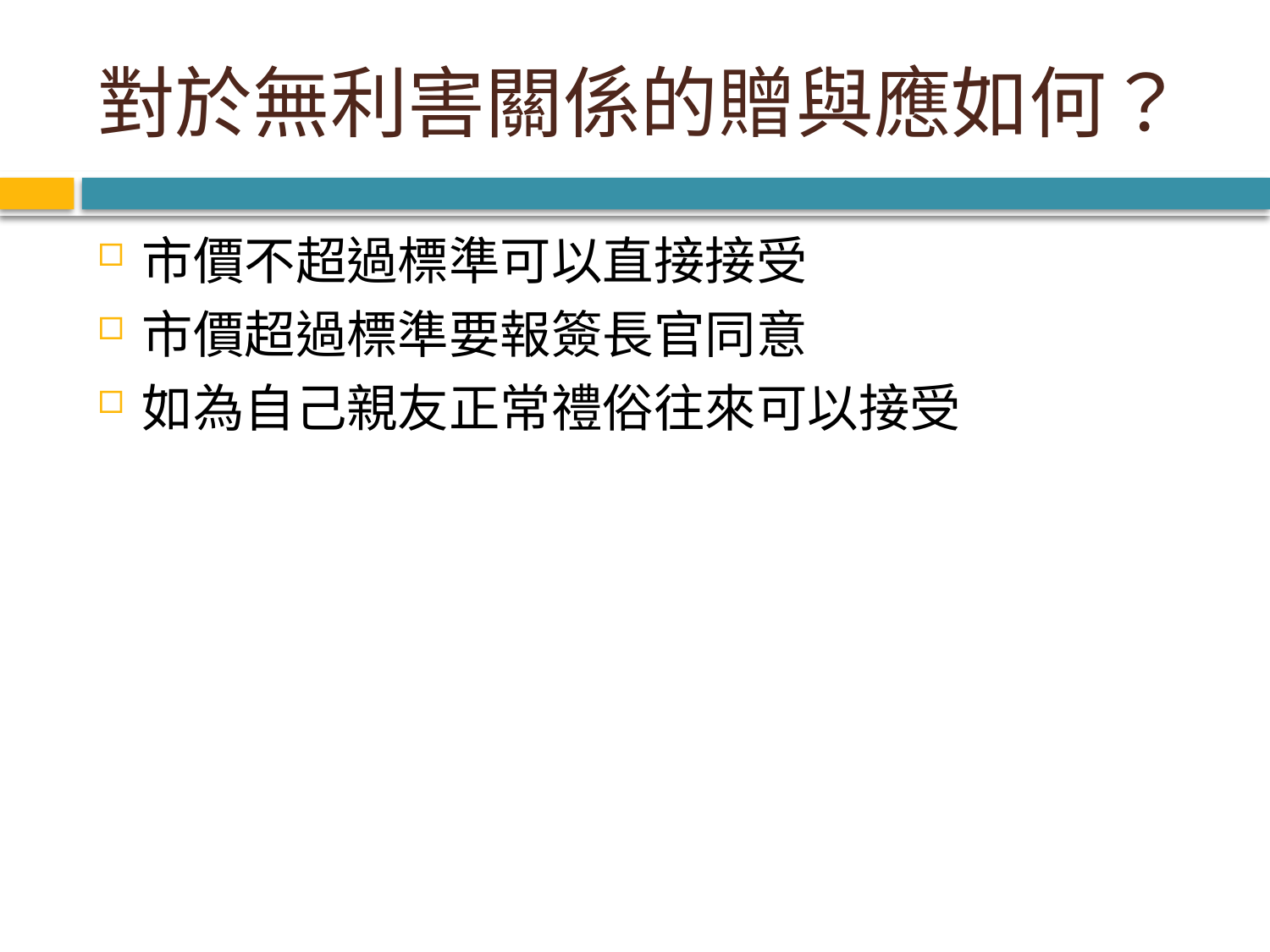

# 對於無利害關係的贈與應如何？
市價不超過標準可以直接接受
市價超過標準要報簽長官同意
如為自己親友正常禮俗往來可以接受